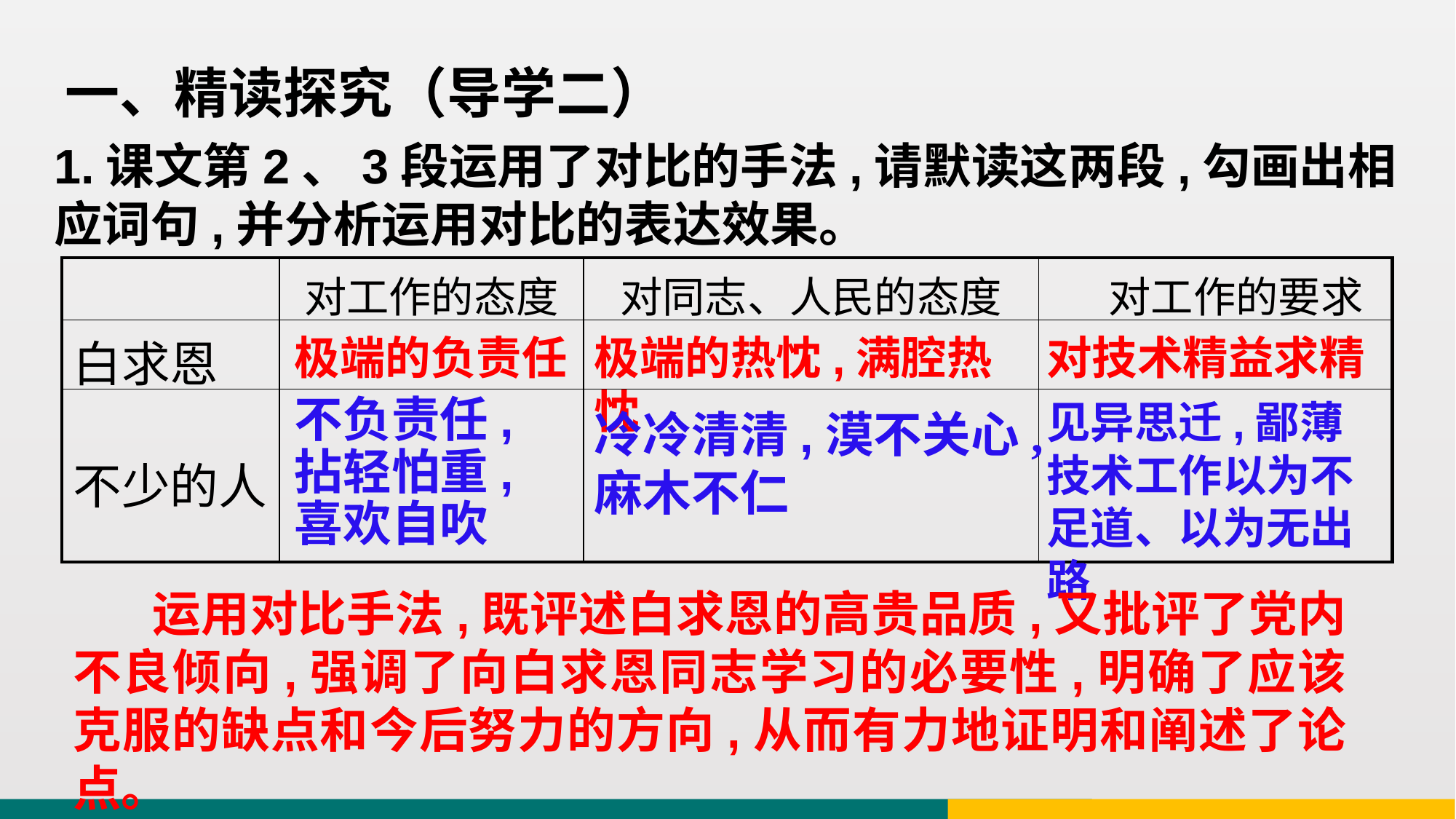

一、精读探究（导学二）
1.课文第2、3段运用了对比的手法,请默读这两段,勾画出相应词句,并分析运用对比的表达效果。
|  | 对工作的态度 | 对同志、人民的态度 | 对工作的要求 |
| --- | --- | --- | --- |
| 白求恩 |  |  |  |
| 不少的人 |  |  |  |
极端的热忱,满腔热忱
对技术精益求精
极端的负责任
见异思迁,鄙薄技术工作以为不足道、以为无出路
不负责任,拈轻怕重,喜欢自吹
冷冷清清,漠不关心,麻木不仁
      运用对比手法,既评述白求恩的高贵品质,又批评了党内不良倾向,强调了向白求恩同志学习的必要性,明确了应该克服的缺点和今后努力的方向,从而有力地证明和阐述了论点。